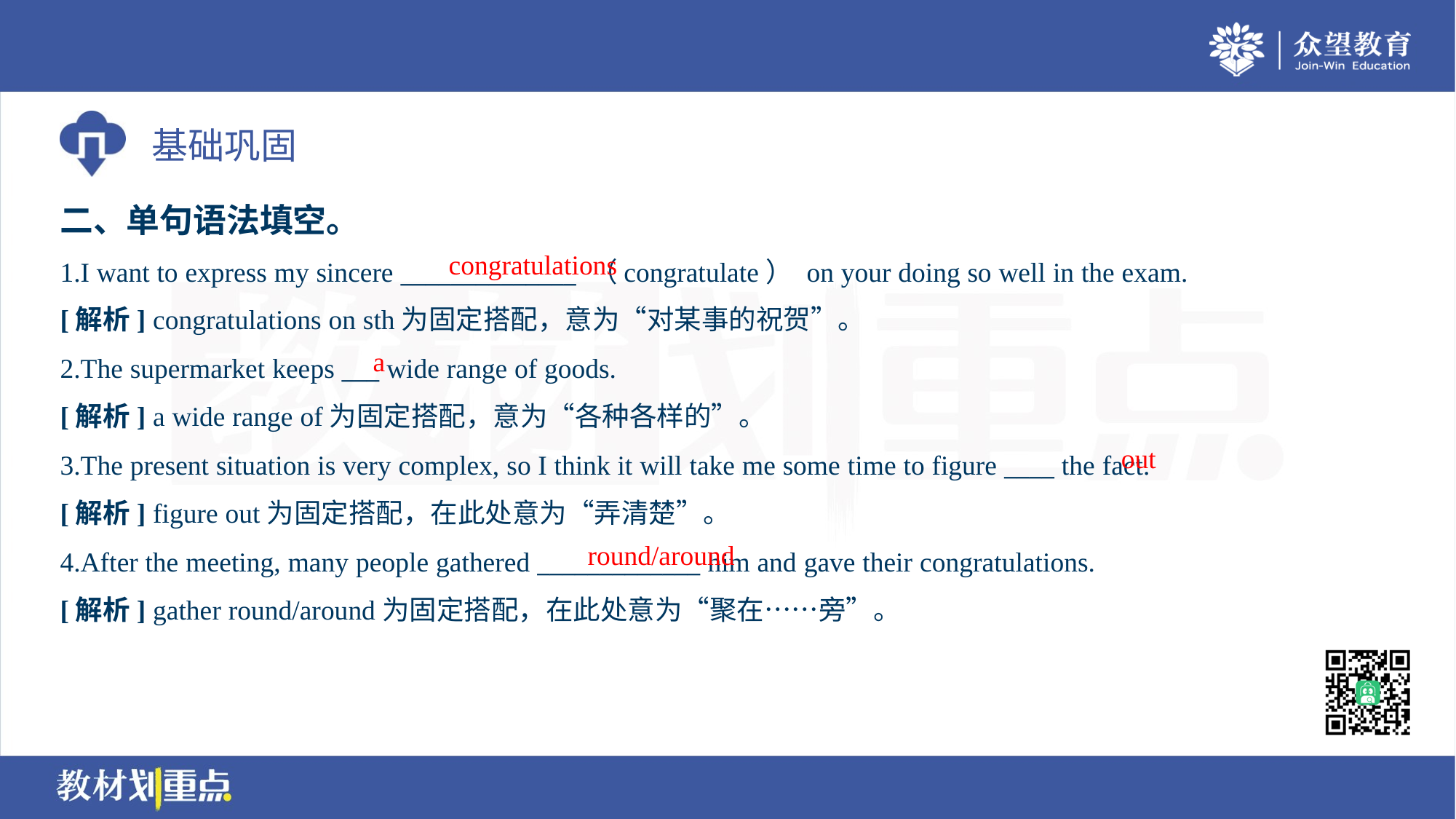

二、单句语法填空。
congratulations
1.I want to express my sincere ______________ （congratulate） on your doing so well in the exam.
[解析] congratulations on sth为固定搭配，意为“对某事的祝贺”。
a
2.The supermarket keeps ___ wide range of goods.
[解析] a wide range of为固定搭配，意为“各种各样的”。
out
3.The present situation is very complex, so I think it will take me some time to figure ____ the fact.
[解析] figure out为固定搭配，在此处意为“弄清楚”。
round/around
4.After the meeting, many people gathered _____________ him and gave their congratulations.
[解析] gather round/around为固定搭配，在此处意为“聚在……旁”。